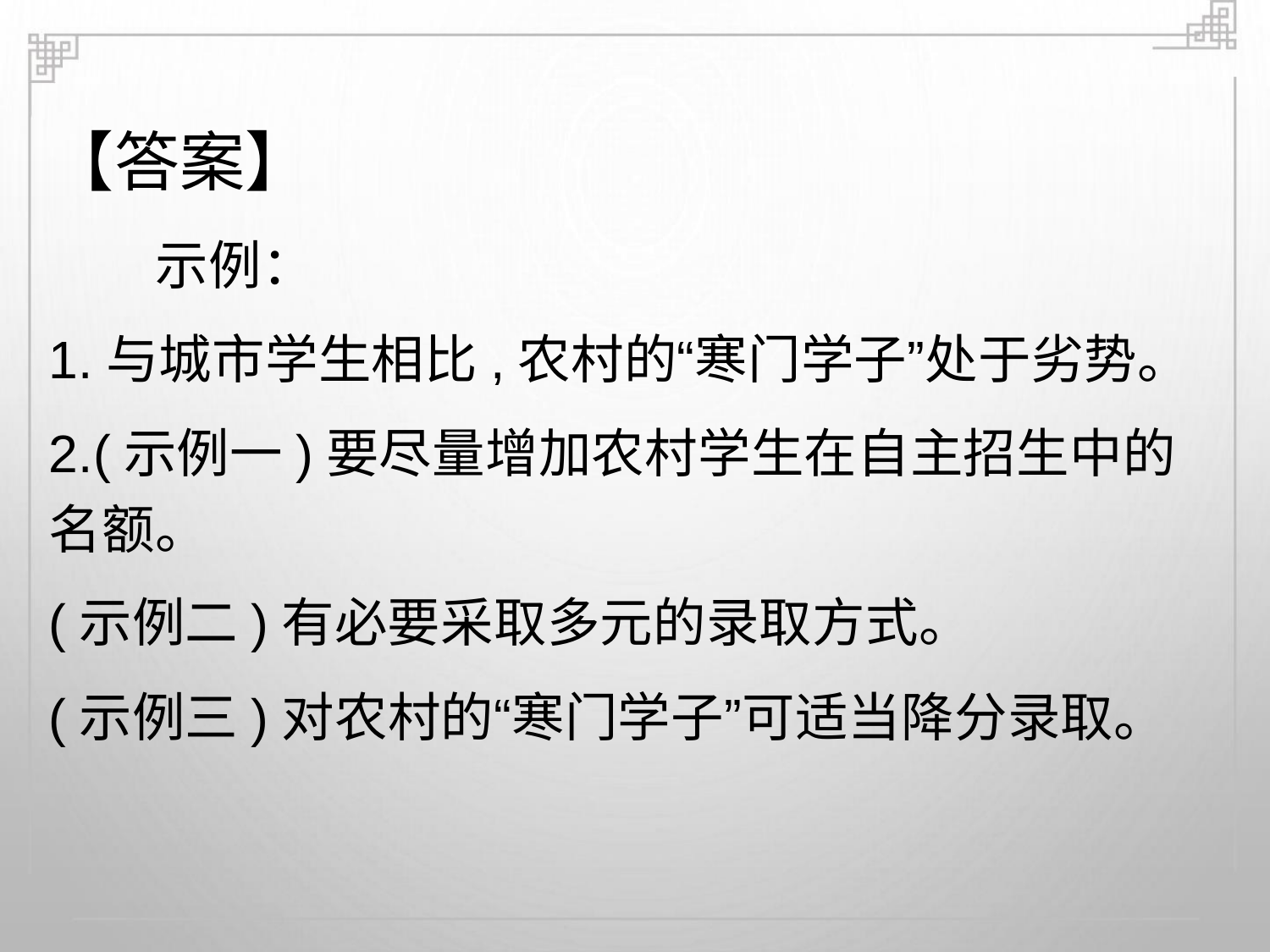

【答案】
示例：
1.与城市学生相比,农村的“寒门学子”处于劣势。
2.(示例一)要尽量增加农村学生在自主招生中的
名额。
(示例二)有必要采取多元的录取方式。
(示例三)对农村的“寒门学子”可适当降分录取。